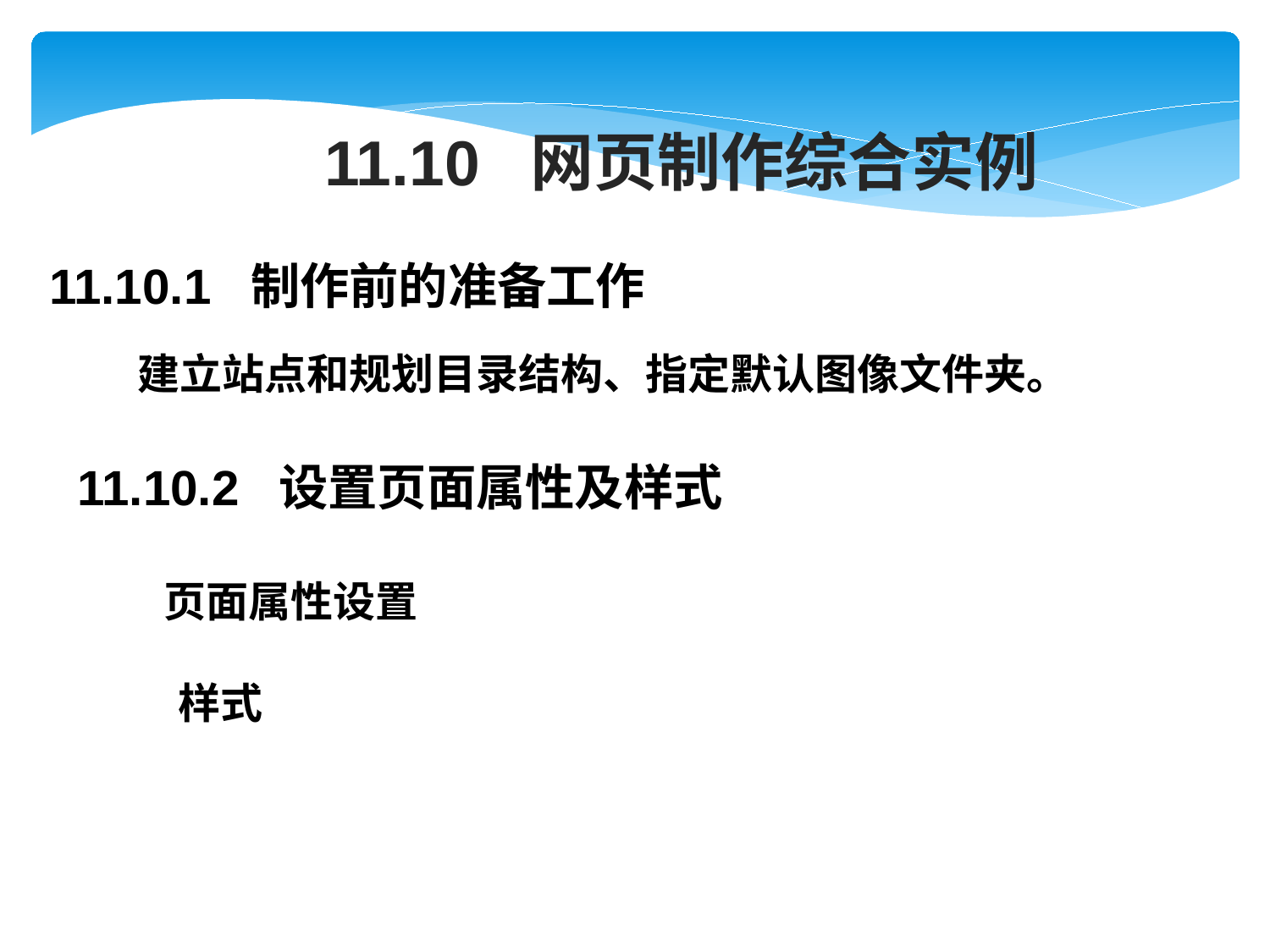

11.10  网页制作综合实例
11.10.1  制作前的准备工作
建立站点和规划目录结构、指定默认图像文件夹。
11.10.2  设置页面属性及样式

        页面属性设置

             样式